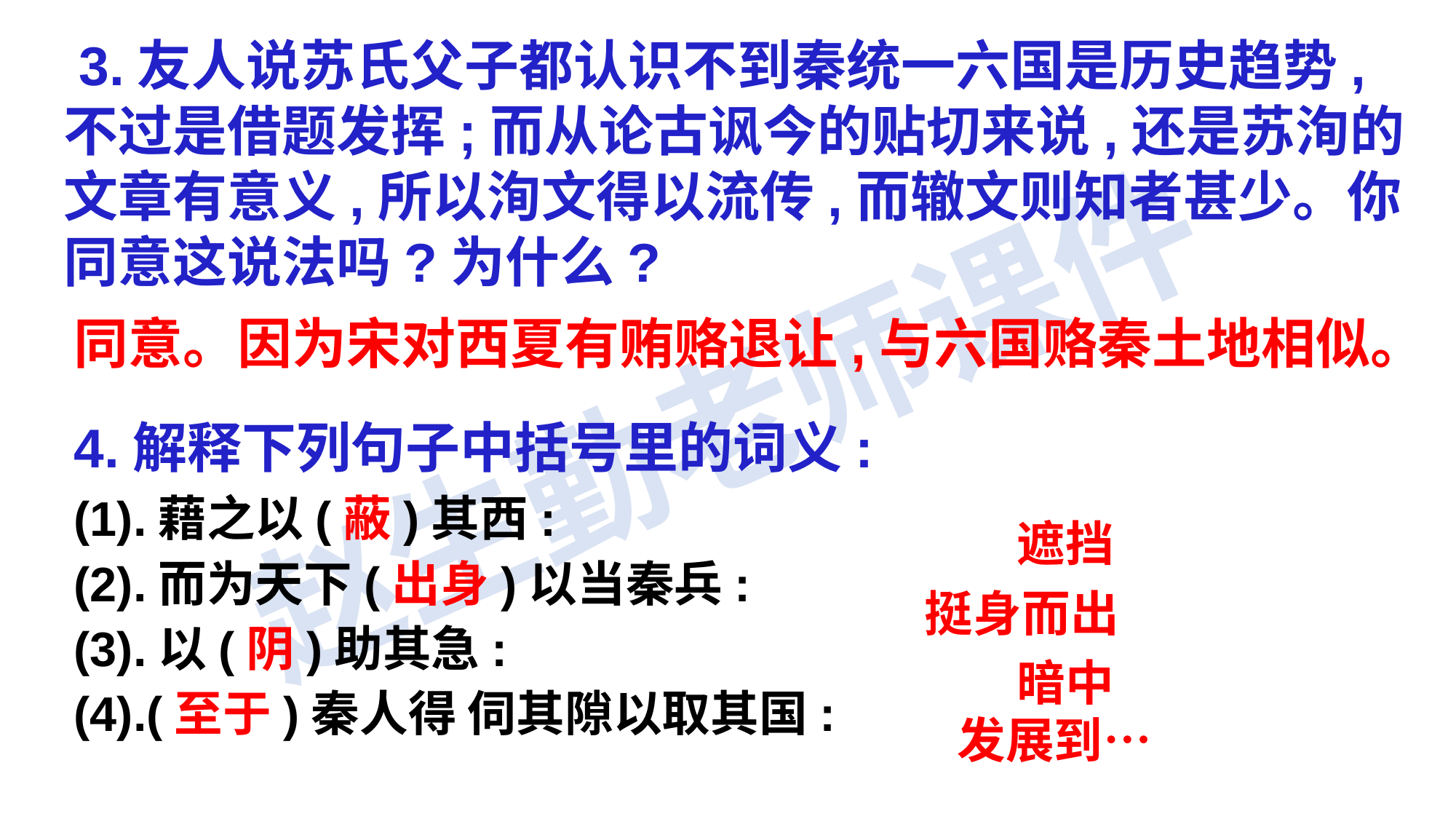

3.友人说苏氏父子都认识不到秦统一六国是历史趋势,不过是借题发挥;而从论古讽今的贴切来说,还是苏洵的文章有意义,所以洵文得以流传,而辙文则知者甚少。你同意这说法吗?为什么?

同意。因为宋对西夏有贿赂退让,与六国赂秦土地相似。
4.解释下列句子中括号里的词义:
(1).藉之以(蔽)其西:
(2).而为天下(出身)以当秦兵:
(3).以(阴)助其急:
(4).(至于)秦人得 伺其隙以取其国:
 遮挡
  挺身而出
 暗中
发展到…